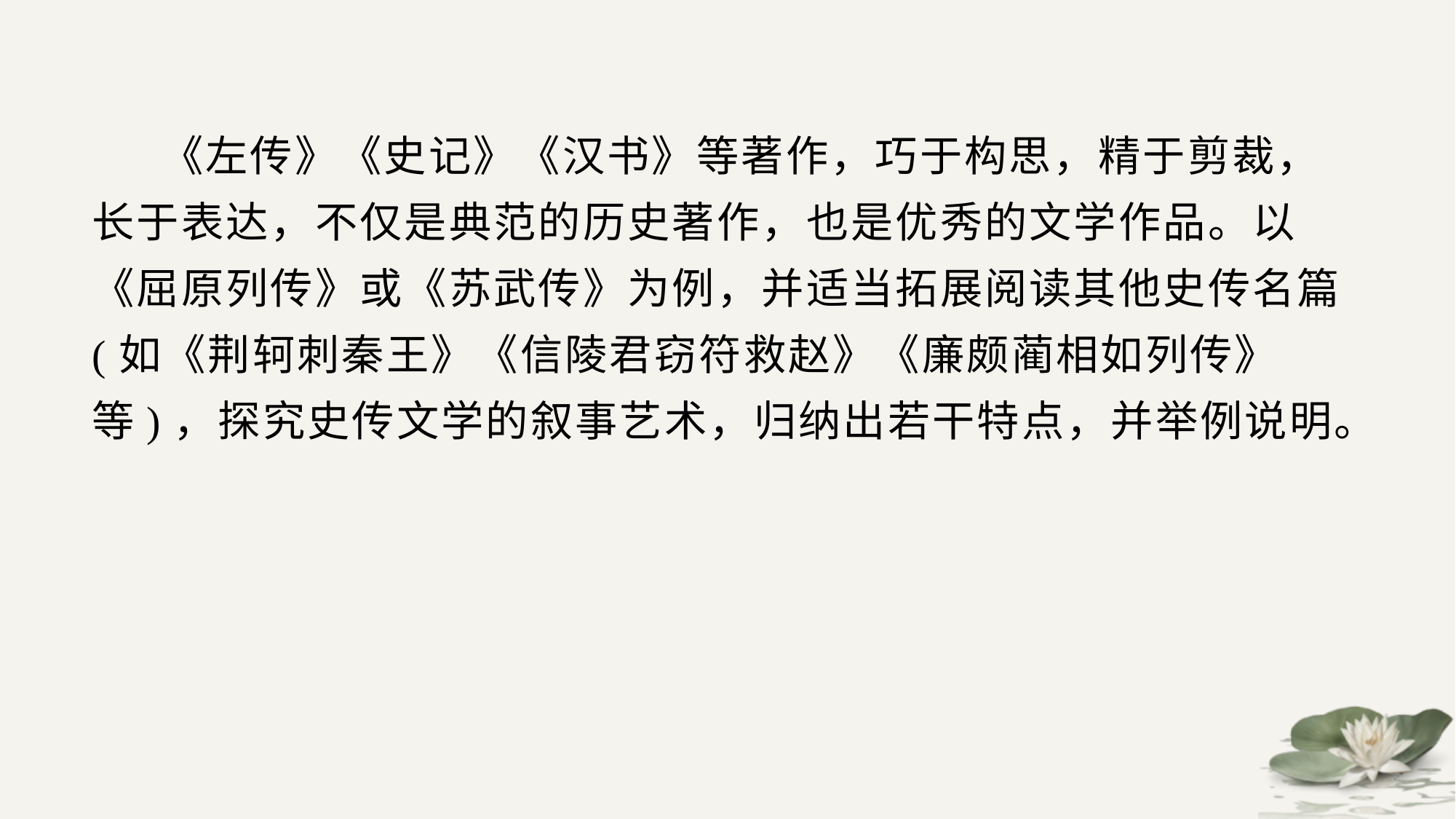

《左传》《史记》《汉书》等著作，巧于构思，精于剪裁，长于表达，不仅是典范的历史著作，也是优秀的文学作品。以《屈原列传》或《苏武传》为例，并适当拓展阅读其他史传名篇(如《荆轲刺秦王》《信陵君窃符救赵》《廉颇蔺相如列传》等)，探究史传文学的叙事艺术，归纳出若干特点，并举例说明。